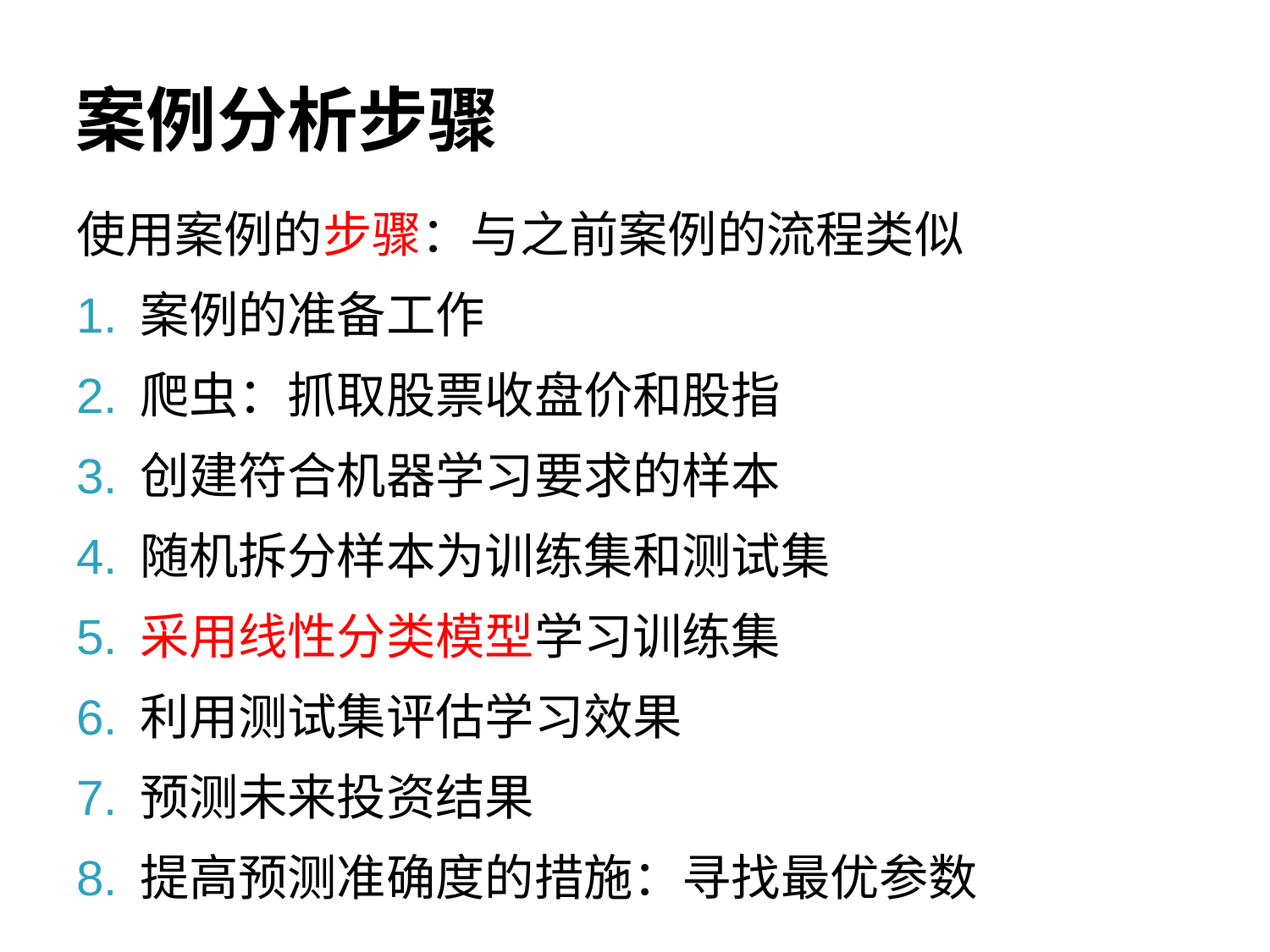

# 案例分析步骤
使用案例的步骤：与之前案例的流程类似
案例的准备工作
爬虫：抓取股票收盘价和股指
创建符合机器学习要求的样本
随机拆分样本为训练集和测试集
采用线性分类模型学习训练集
利用测试集评估学习效果
预测未来投资结果
提高预测准确度的措施：寻找最优参数